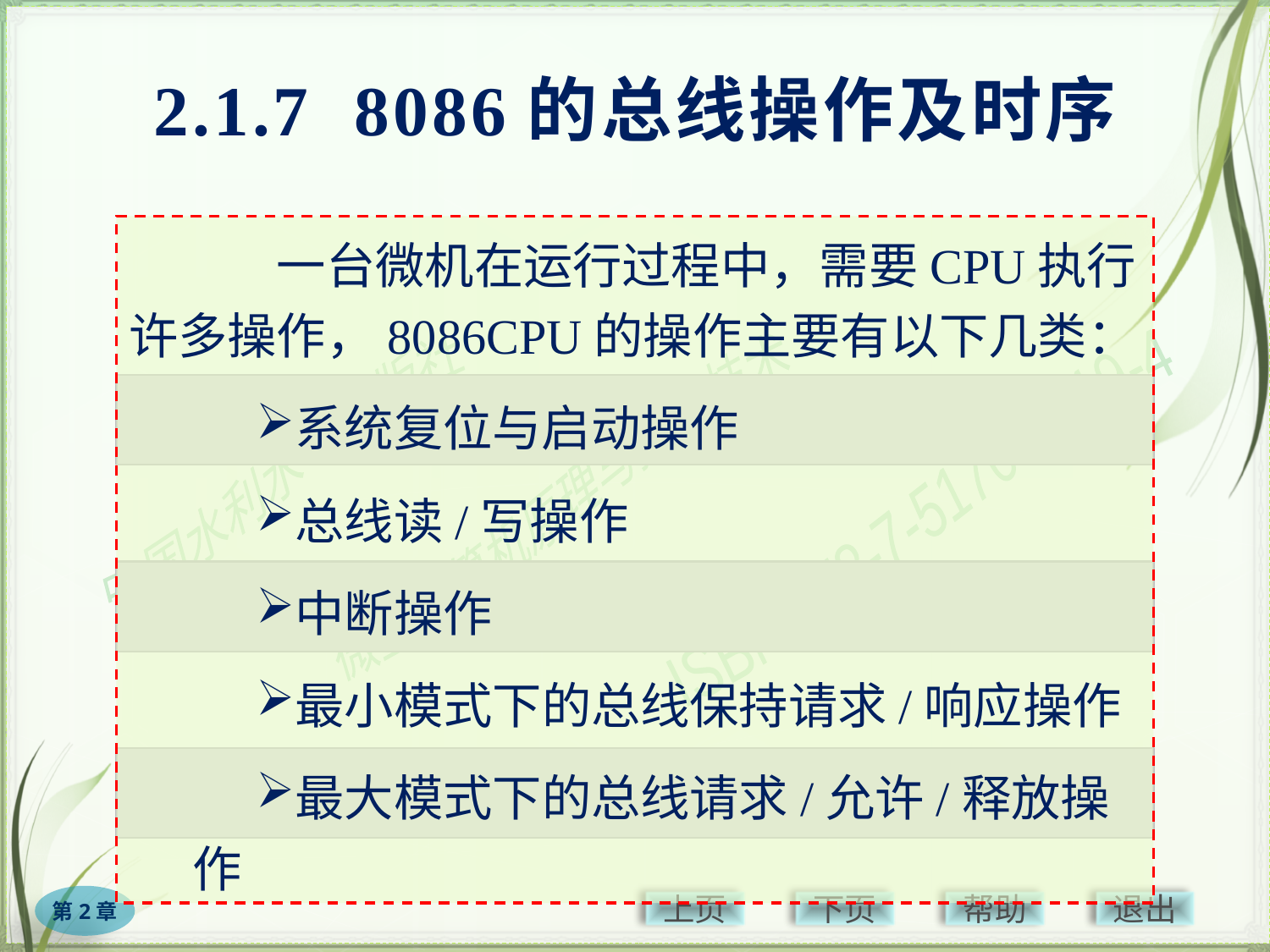

# 2.1.7  8086的总线操作及时序
　　　一台微机在运行过程中，需要CPU执行许多操作，8086CPU的操作主要有以下几类：
系统复位与启动操作
总线读/写操作
中断操作
最小模式下的总线保持请求/响应操作
最大模式下的总线请求/允许/释放操作